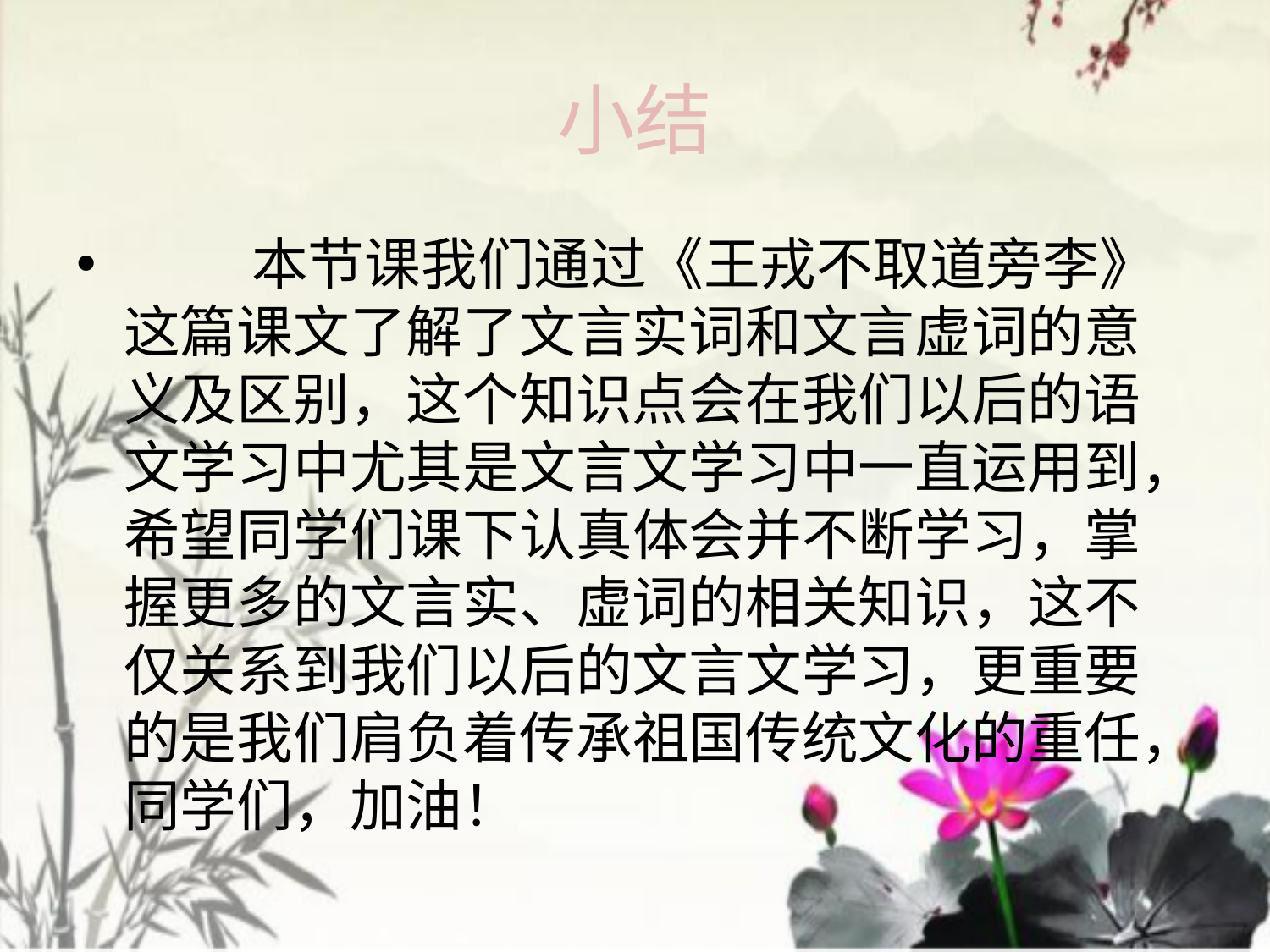

# 小结
         本节课我们通过《王戎不取道旁李》这篇课文了解了文言实词和文言虚词的意义及区别，这个知识点会在我们以后的语文学习中尤其是文言文学习中一直运用到，希望同学们课下认真体会并不断学习，掌握更多的文言实、虚词的相关知识，这不仅关系到我们以后的文言文学习，更重要的是我们肩负着传承祖国传统文化的重任，同学们，加油！